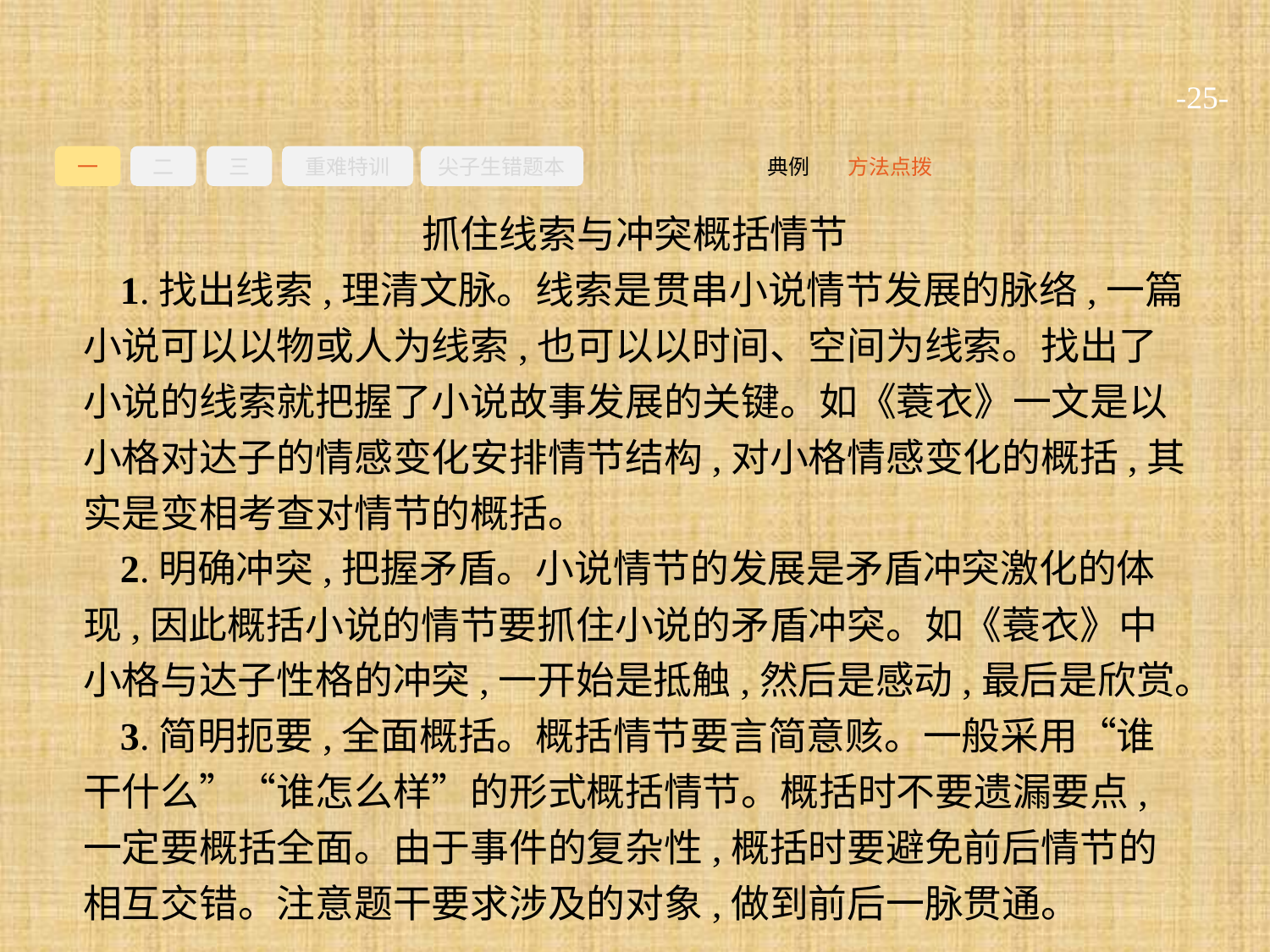

-25-
一
二
三
重难特训
尖子生错题本
方法点拨
典例
抓住线索与冲突概括情节
1.找出线索,理清文脉。线索是贯串小说情节发展的脉络,一篇小说可以以物或人为线索,也可以以时间、空间为线索。找出了小说的线索就把握了小说故事发展的关键。如《蓑衣》一文是以小格对达子的情感变化安排情节结构,对小格情感变化的概括,其实是变相考查对情节的概括。
2.明确冲突,把握矛盾。小说情节的发展是矛盾冲突激化的体现,因此概括小说的情节要抓住小说的矛盾冲突。如《蓑衣》中小格与达子性格的冲突,一开始是抵触,然后是感动,最后是欣赏。
3.简明扼要,全面概括。概括情节要言简意赅。一般采用“谁干什么”“谁怎么样”的形式概括情节。概括时不要遗漏要点,一定要概括全面。由于事件的复杂性,概括时要避免前后情节的相互交错。注意题干要求涉及的对象,做到前后一脉贯通。